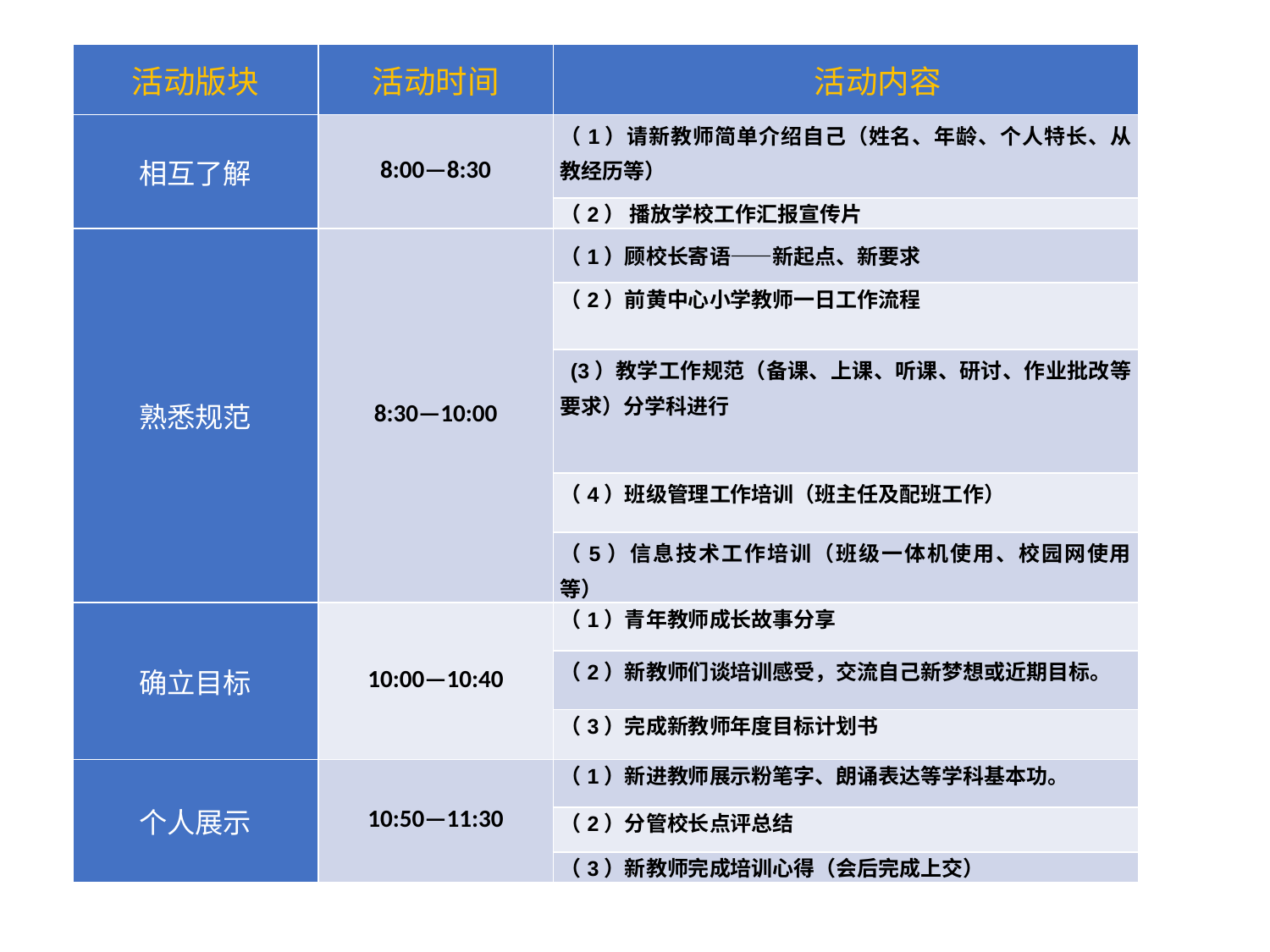

| 活动版块 | 活动时间 | 活动内容 |
| --- | --- | --- |
| 相互了解 | 8:00—8:30 | （1）请新教师简单介绍自己（姓名、年龄、个人特长、从教经历等） |
|  |  | （2） 播放学校工作汇报宣传片 |
| 熟悉规范 | 8:30—10:00 | （1）顾校长寄语——新起点、新要求 |
|  |  | （2）前黄中心小学教师一日工作流程 |
|  |  | (3）教学工作规范（备课、上课、听课、研讨、作业批改等要求）分学科进行 |
|  |  | （4）班级管理工作培训（班主任及配班工作） |
|  |  | （5）信息技术工作培训（班级一体机使用、校园网使用等） |
| 确立目标 | 10:00—10:40 | （1）青年教师成长故事分享 |
|  |  | （2）新教师们谈培训感受，交流自己新梦想或近期目标。 |
|  |  | （3）完成新教师年度目标计划书 |
| 个人展示 | 10:50—11:30 | （1）新进教师展示粉笔字、朗诵表达等学科基本功。 |
|  |  | （2）分管校长点评总结 |
|  |  | （3）新教师完成培训心得（会后完成上交） |